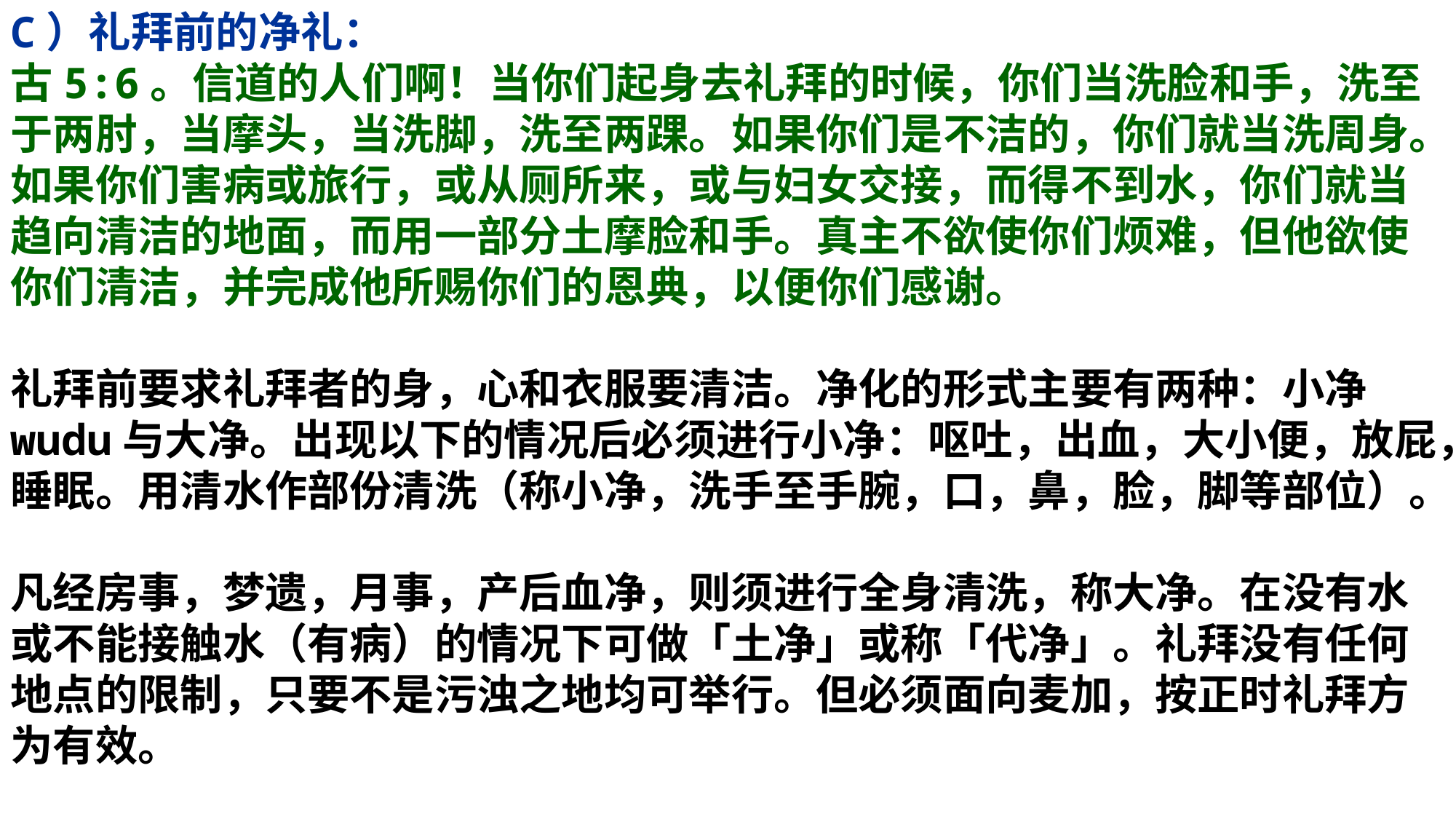

C）礼拜前的净礼：
古5:6。信道的人们啊！当你们起身去礼拜的时候，你们当洗脸和手，洗至于两肘，当摩头，当洗脚，洗至两踝。如果你们是不洁的，你们就当洗周身。如果你们害病或旅行，或从厕所来，或与妇女交接，而得不到水，你们就当趋向清洁的地面，而用一部分土摩脸和手。真主不欲使你们烦难，但他欲使你们清洁，并完成他所赐你们的恩典，以便你们感谢。

礼拜前要求礼拜者的身，心和衣服要清洁。净化的形式主要有两种：小净wudu与大净。出现以下的情况后必须进行小净：呕吐，出血，大小便，放屁，睡眠。用清水作部份清洗（称小净，洗手至手腕，口，鼻，脸，脚等部位）。

凡经房事，梦遗，月事，产后血净，则须进行全身清洗，称大净。在没有水或不能接触水（有病）的情况下可做「土净」或称「代净」。礼拜没有任何地点的限制，只要不是污浊之地均可举行。但必须面向麦加，按正时礼拜方为有效。